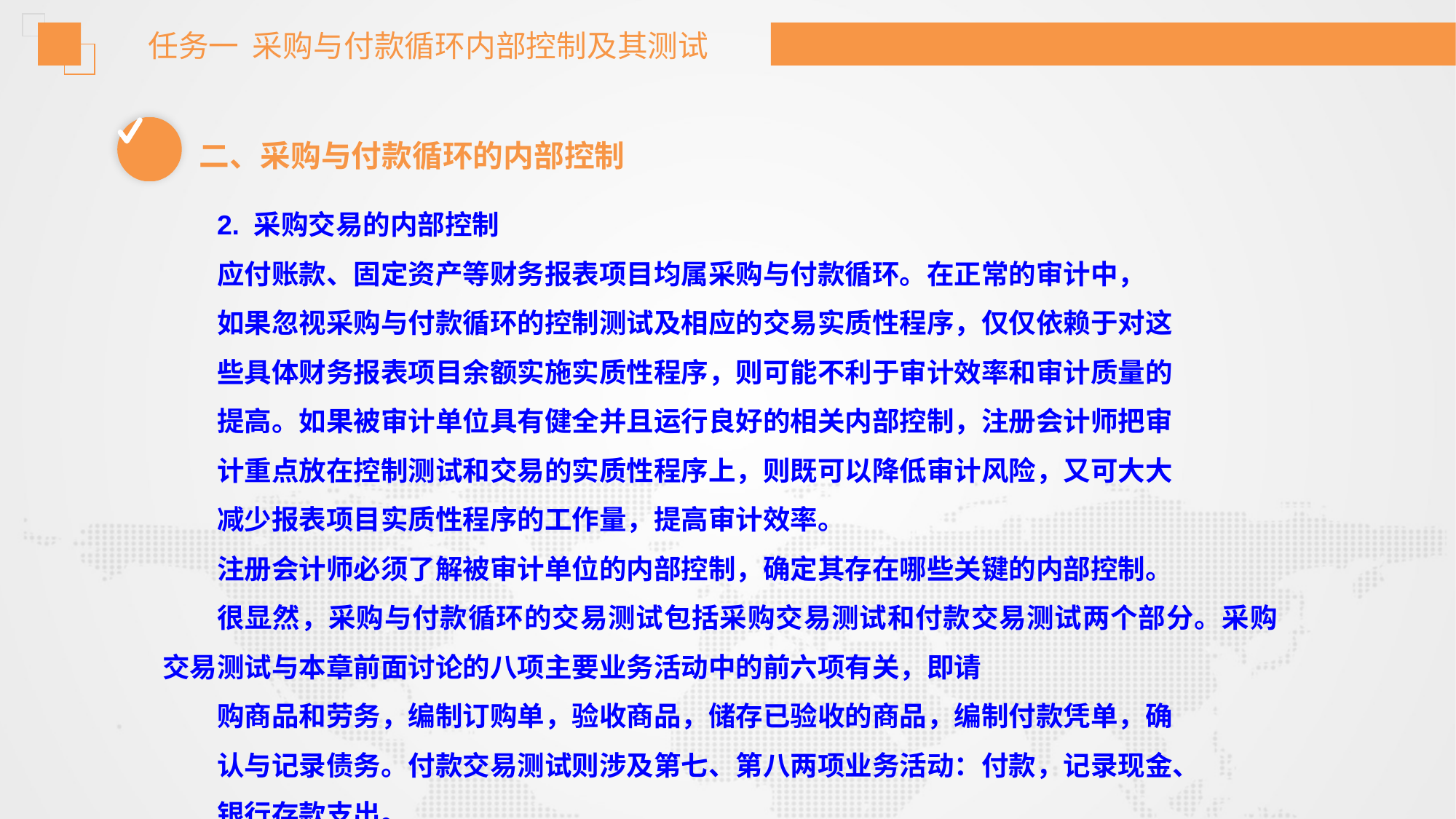

任务一  采购与付款循环内部控制及其测试

二、采购与付款循环的内部控制
2. 采购交易的内部控制
应付账款、固定资产等财务报表项目均属采购与付款循环。在正常的审计中，
如果忽视采购与付款循环的控制测试及相应的交易实质性程序，仅仅依赖于对这
些具体财务报表项目余额实施实质性程序，则可能不利于审计效率和审计质量的
提高。如果被审计单位具有健全并且运行良好的相关内部控制，注册会计师把审
计重点放在控制测试和交易的实质性程序上，则既可以降低审计风险，又可大大
减少报表项目实质性程序的工作量，提高审计效率。
注册会计师必须了解被审计单位的内部控制，确定其存在哪些关键的内部控制。
很显然，采购与付款循环的交易测试包括采购交易测试和付款交易测试两个部分。采购交易测试与本章前面讨论的八项主要业务活动中的前六项有关，即请
购商品和劳务，编制订购单，验收商品，储存已验收的商品，编制付款凭单，确
认与记录债务。付款交易测试则涉及第七、第八两项业务活动：付款，记录现金、
银行存款支出。
鉴于采购交易与销售交易无论在控制目标还是在关键内部控制方面，就原理
而言大同小异，并且表 7-2 也比较容易理解，因此，以下仅就采购交易内部控制
的特殊之处予以说明。